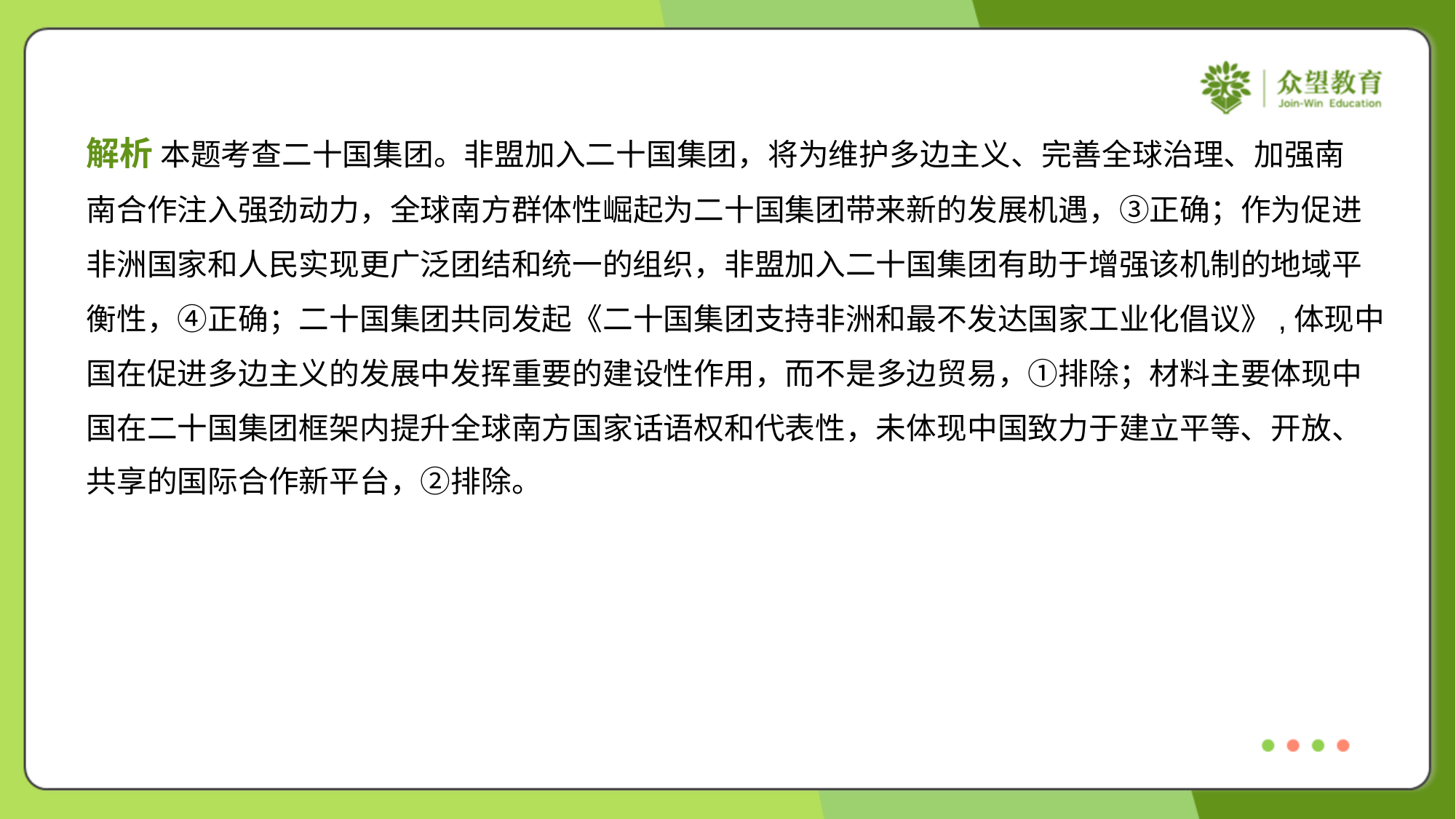

解析 本题考查二十国集团。非盟加入二十国集团，将为维护多边主义、完善全球治理、加强南
南合作注入强劲动力，全球南方群体性崛起为二十国集团带来新的发展机遇，③正确；作为促进
非洲国家和人民实现更广泛团结和统一的组织，非盟加入二十国集团有助于增强该机制的地域平
衡性，④正确；二十国集团共同发起《二十国集团支持非洲和最不发达国家工业化倡议》,体现中
国在促进多边主义的发展中发挥重要的建设性作用，而不是多边贸易，①排除；材料主要体现中
国在二十国集团框架内提升全球南方国家话语权和代表性，未体现中国致力于建立平等、开放、
共享的国际合作新平台，②排除。